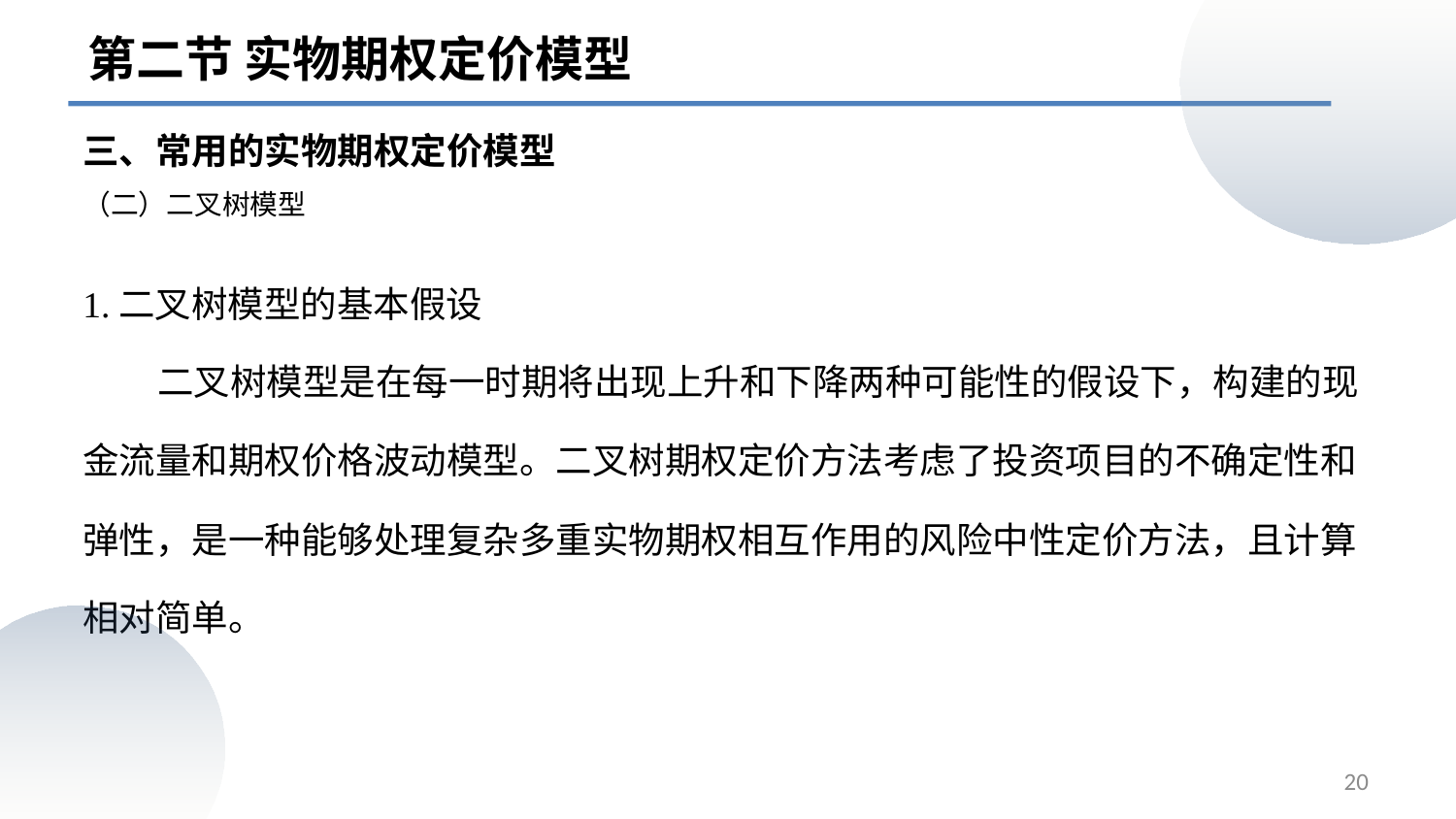

第二节 实物期权定价模型
三、常用的实物期权定价模型
# （二）二叉树模型
1.二叉树模型的基本假设
        二叉树模型是在每一时期将出现上升和下降两种可能性的假设下，构建的现金流量和期权价格波动模型。二叉树期权定价方法考虑了投资项目的不确定性和弹性，是一种能够处理复杂多重实物期权相互作用的风险中性定价方法，且计算相对简单。

20